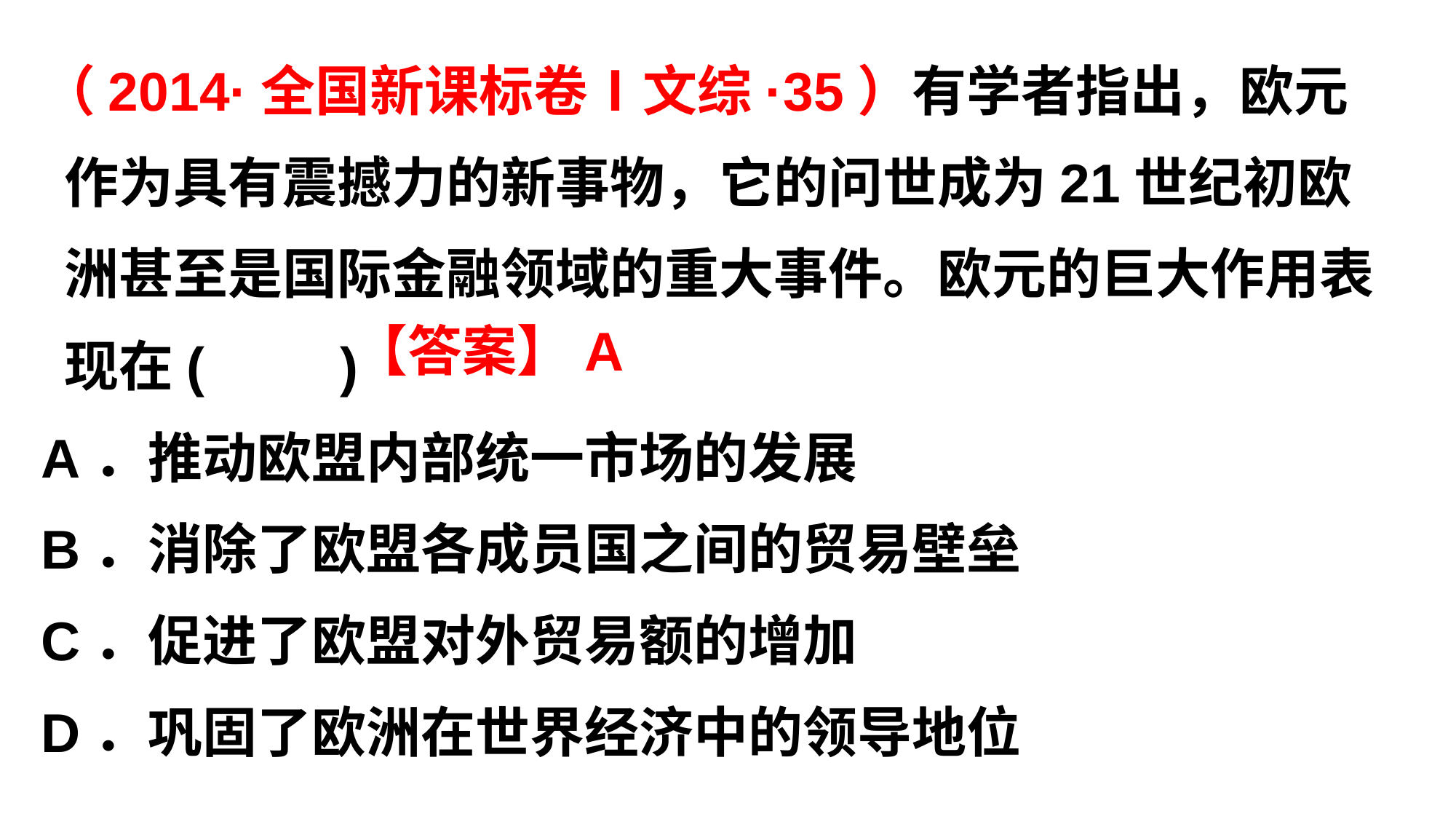

（2014·全国新课标卷Ⅰ文综·35）有学者指出，欧元作为具有震撼力的新事物，它的问世成为21世纪初欧洲甚至是国际金融领域的重大事件。欧元的巨大作用表现在(　　)
A．推动欧盟内部统一市场的发展
B．消除了欧盟各成员国之间的贸易壁垒
C．促进了欧盟对外贸易额的增加
D．巩固了欧洲在世界经济中的领导地位
【答案】A